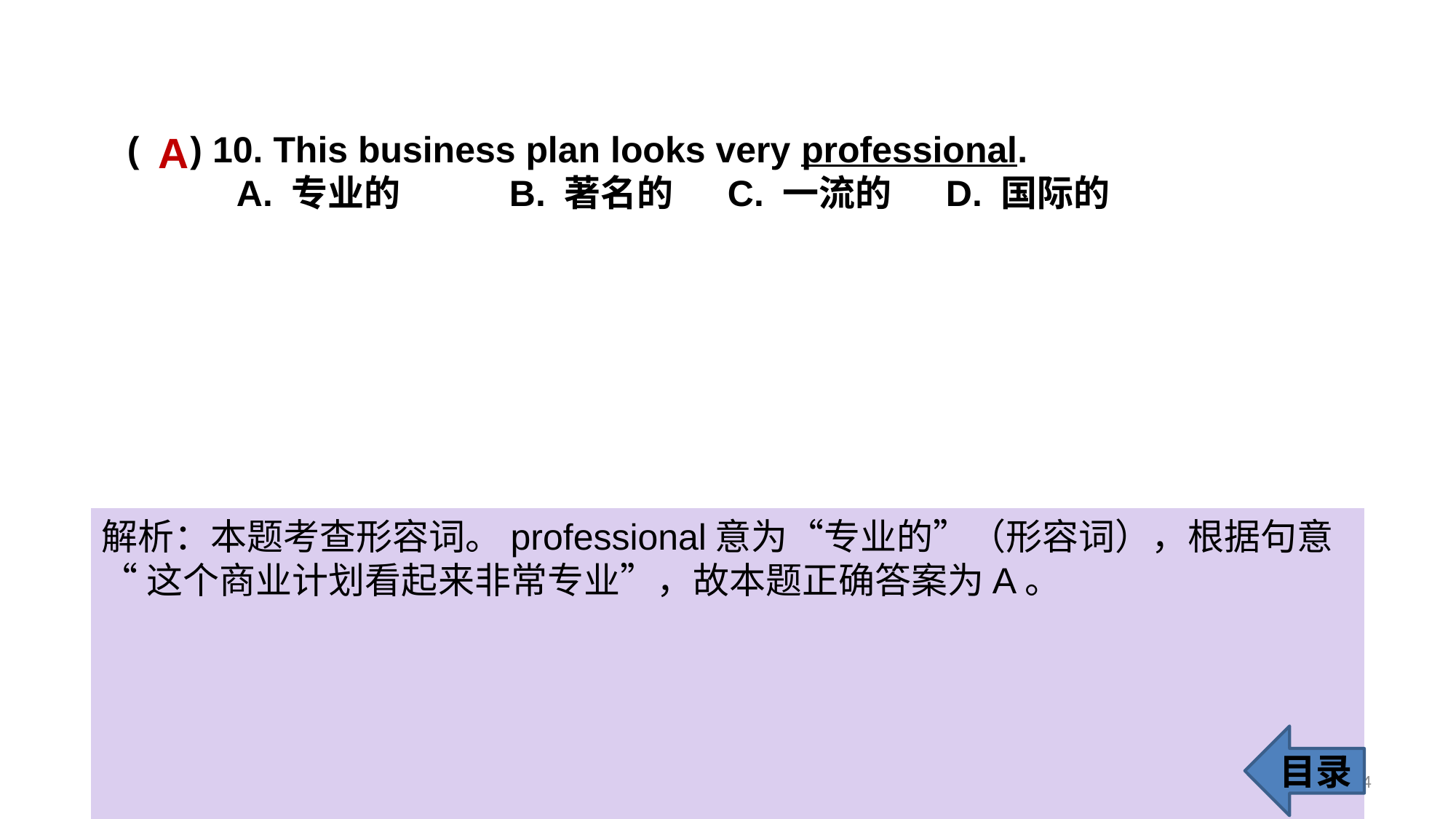

A
(     ) 10. This business plan looks very professional.
A. 专业的 	B. 著名的 	C. 一流的 	D. 国际的
解析：本题考查形容词。professional意为“专业的”（形容词），根据句意
“这个商业计划看起来非常专业”，故本题正确答案为A。

目录
14